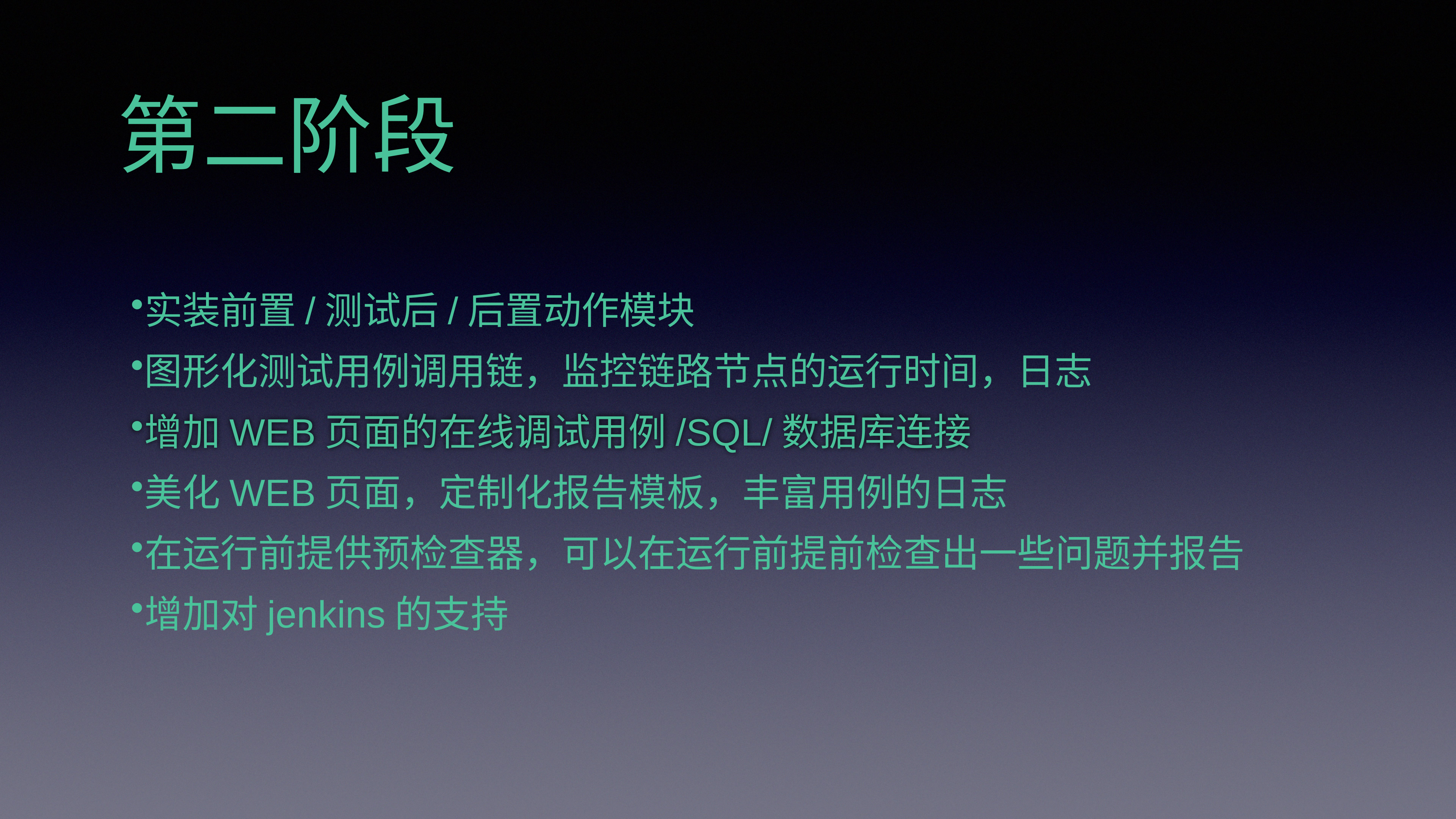

第二阶段
实装前置/测试后/后置动作模块
图形化测试用例调用链，监控链路节点的运行时间，日志
增加WEB页面的在线调试用例/SQL/数据库连接
美化WEB页面，定制化报告模板，丰富用例的日志
在运行前提供预检查器，可以在运行前提前检查出一些问题并报告
增加对jenkins的支持